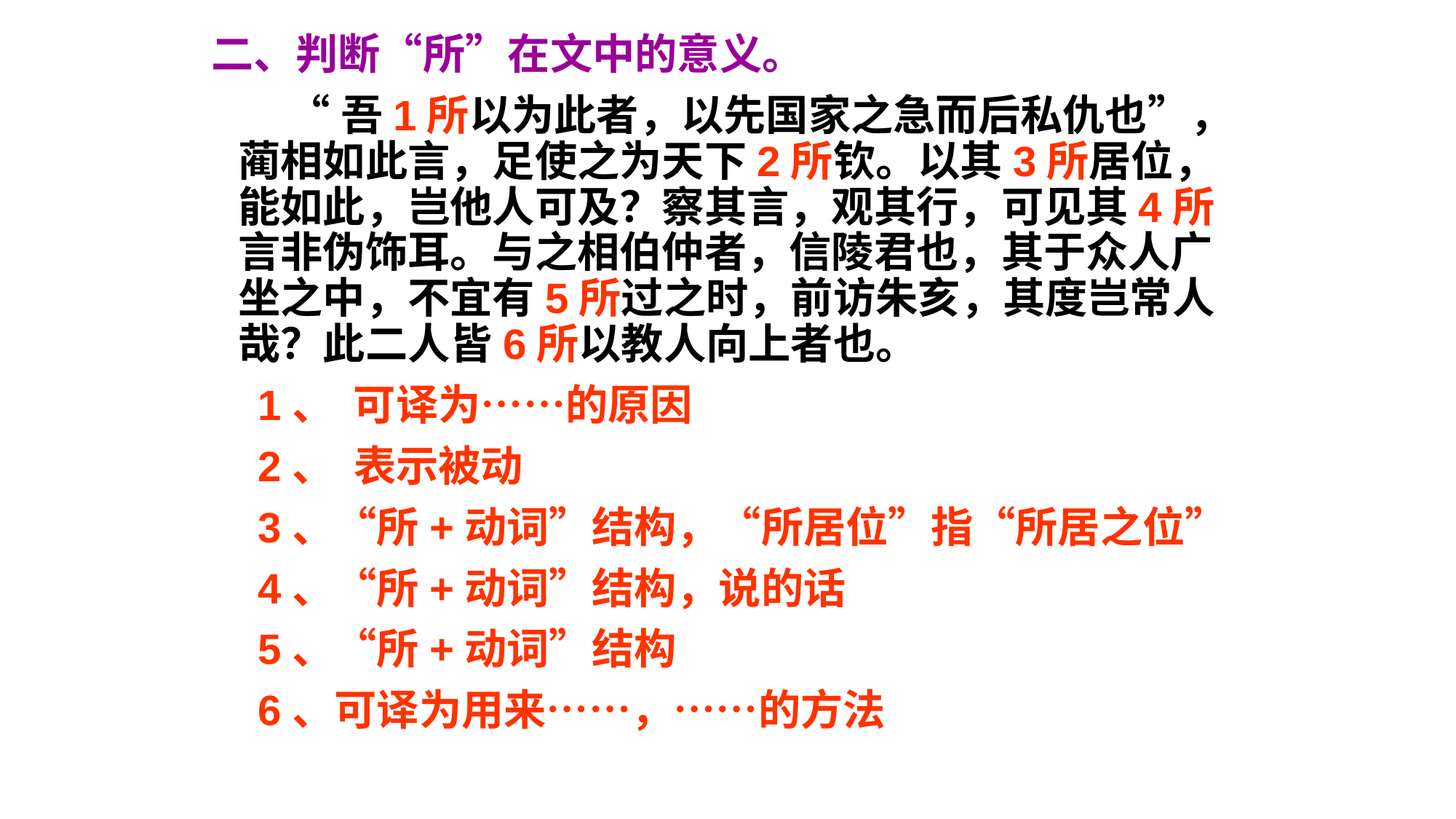

二、判断“所”在文中的意义。
        “吾1所以为此者，以先国家之急而后私仇也”，蔺相如此言，足使之为天下2所钦。以其3所居位，能如此，岂他人可及？察其言，观其行，可见其4所言非伪饰耳。与之相伯仲者，信陵君也，其于众人广坐之中，不宜有5所过之时，前访朱亥，其度岂常人哉？此二人皆6所以教人向上者也。
    1、  可译为……的原因
    2、  表示被动
    3、“所+动词”结构，“所居位”指“所居之位”
    4、“所+动词”结构，说的话
    5、“所+动词”结构
    6、可译为用来……，……的方法